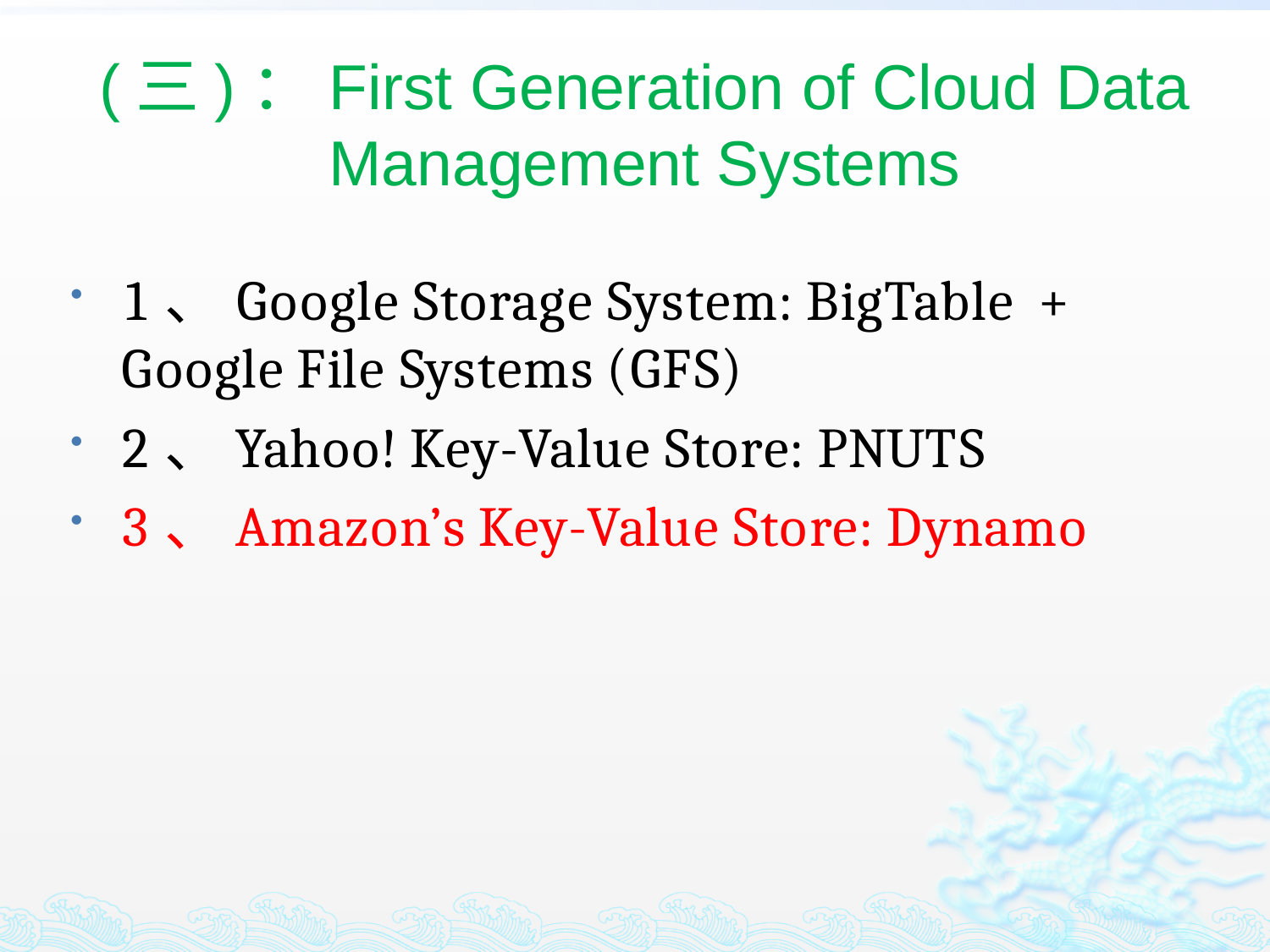

# (三)：First Generation of Cloud Data Management Systems
1、Google Storage System: BigTable  +  Google File Systems (GFS)
2、Yahoo! Key-Value Store: PNUTS
3、Amazon’s Key-Value Store: Dynamo